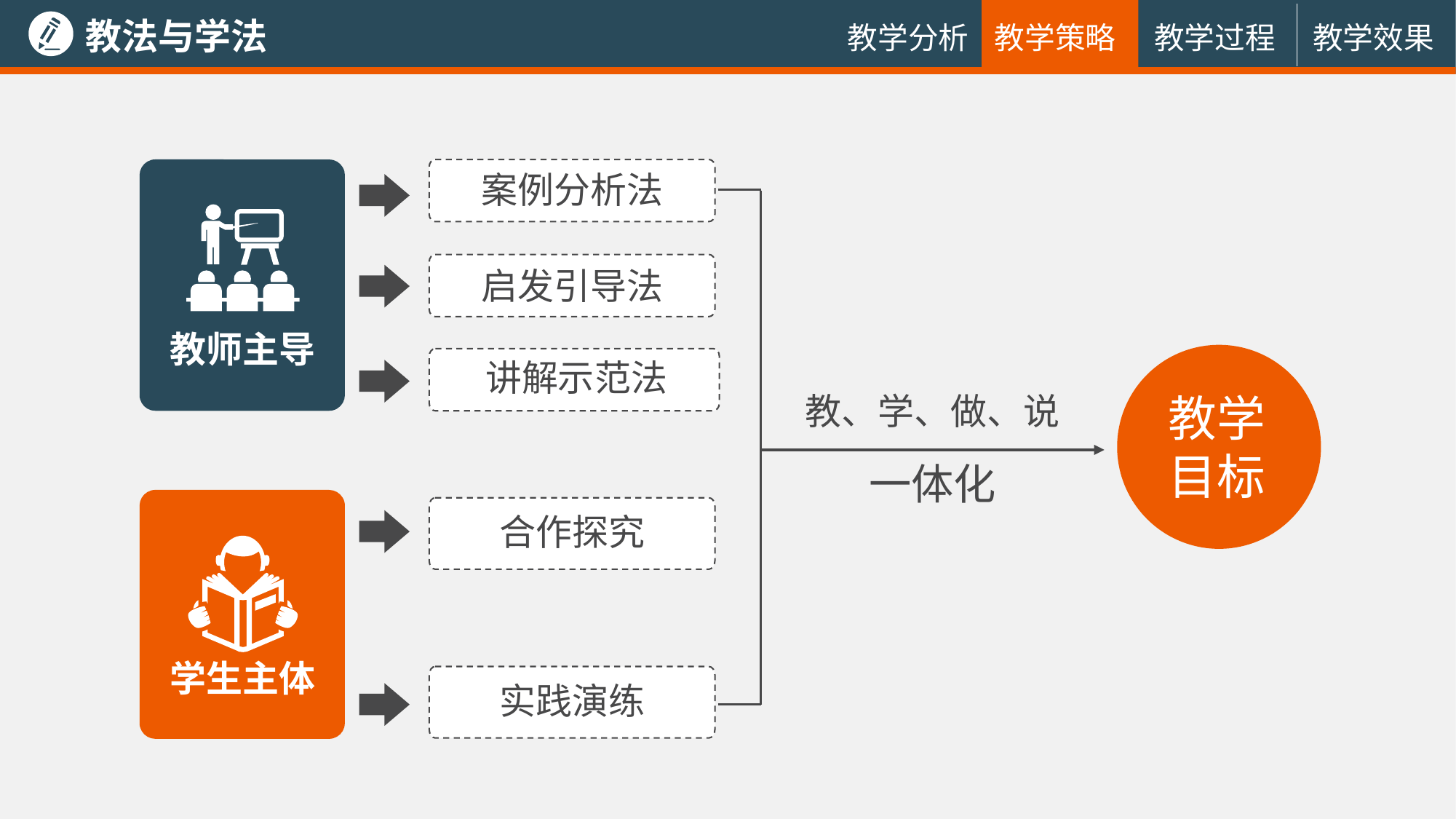

教法与学法

教学过程
教学效果
教学分析
教学策略

案例分析法

启发引导法

教师主导

讲解示范法

教学目标
教、学、做、说
一体化

合作探究

学生主体

实践演练